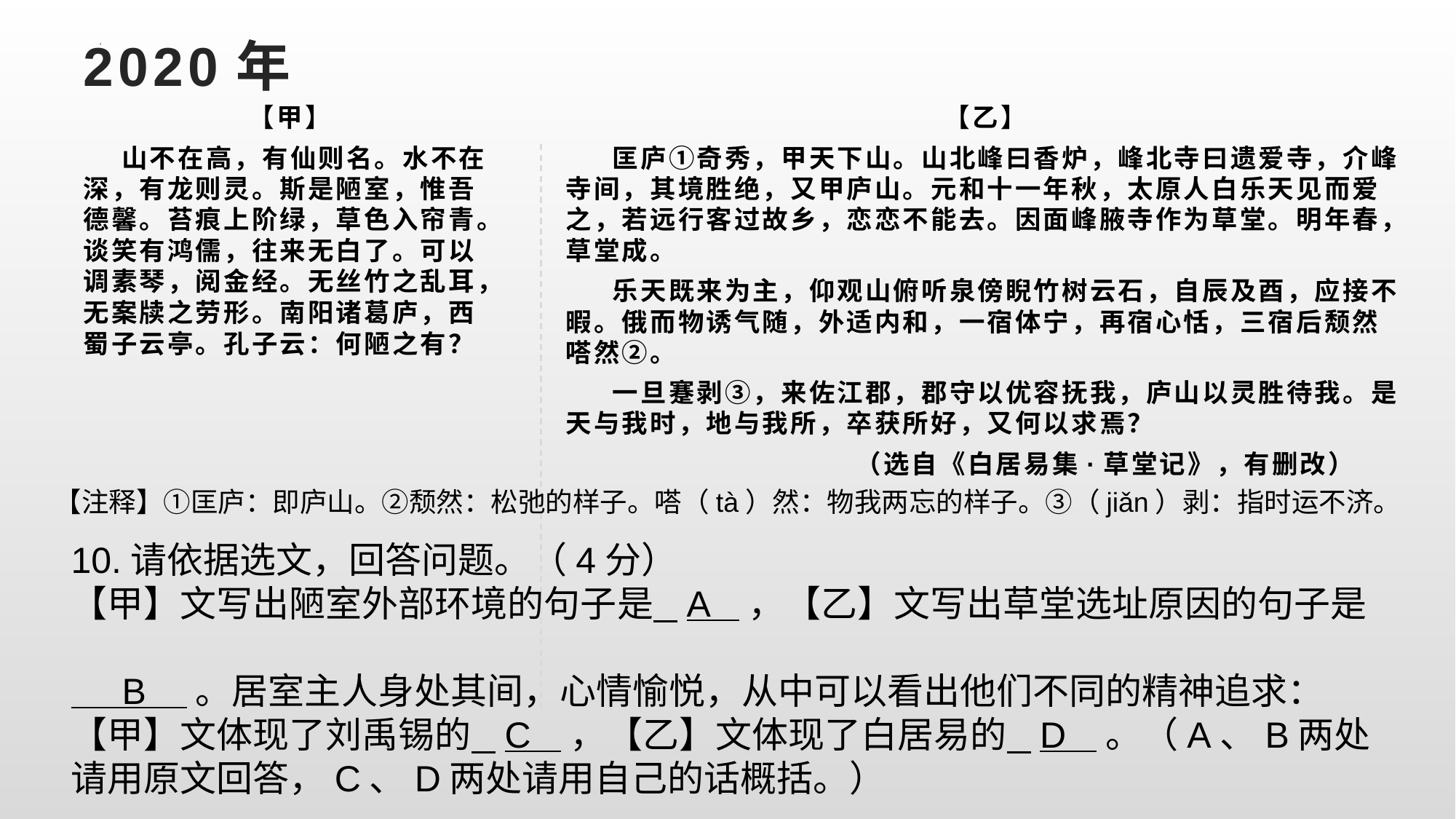

# 2020年
【甲】
    山不在高，有仙则名。水不在深，有龙则灵。斯是陋室，惟吾德馨。苔痕上阶绿，草色入帘青。谈笑有鸿儒，往来无白了。可以调素琴，阅金经。无丝竹之乱耳，无案牍之劳形。南阳诸葛庐，西蜀子云亭。孔子云：何陋之有？
【乙】
     匡庐①奇秀，甲天下山。山北峰曰香炉，峰北寺曰遗爱寺，介峰寺间，其境胜绝，又甲庐山。元和十一年秋，太原人白乐天见而爱之，若远行客过故乡，恋恋不能去。因面峰腋寺作为草堂。明年春，草堂成。
     乐天既来为主，仰观山俯听泉傍睨竹树云石，自辰及酉，应接不暇。俄而物诱气随，外适内和，一宿体宁，再宿心恬，三宿后颓然嗒然②。
     一旦蹇剥③，来佐江郡，郡守以优容抚我，庐山以灵胜待我。是天与我时，地与我所，卒获所好，又何以求焉？
                                   （选自《白居易集·草堂记》，有删改）
【注释】①匡庐：即庐山。②颓然：松弛的样子。嗒（tà）然：物我两忘的样子。③（jiǎn）剥：指时运不济。
10.请依据选文，回答问题。（4分）
【甲】文写出陋室外部环境的句子是   A   ，【乙】文写出草堂选址原因的句子是
     B    。居室主人身处其间，心情愉悦，从中可以看出他们不同的精神追求：【甲】文体现了刘禹锡的   C   ，【乙】文体现了白居易的   D   。（A、B两处请用原文回答，C、D两处请用自己的话概括。）